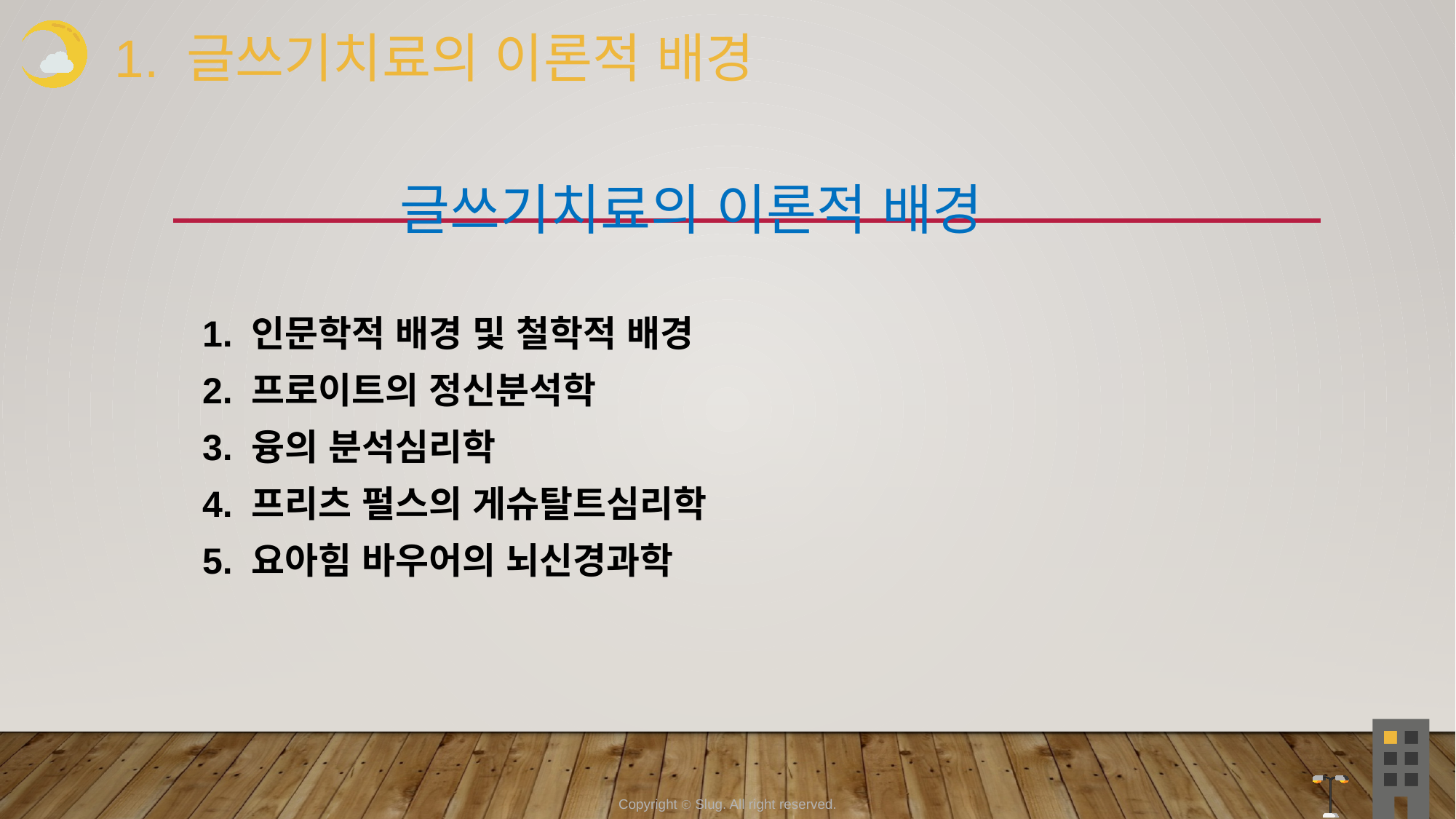

1. 글쓰기치료의 이론적 배경

                글쓰기치료의 이론적 배경

 1. 인문학적 배경 및 철학적 배경
 2. 프로이트의 정신분석학
 3. 융의 분석심리학
 4. 프리츠 펄스의 게슈탈트심리학
 5. 요아힘 바우어의 뇌신경과학

Copyright ⓒ Slug. All right reserved.